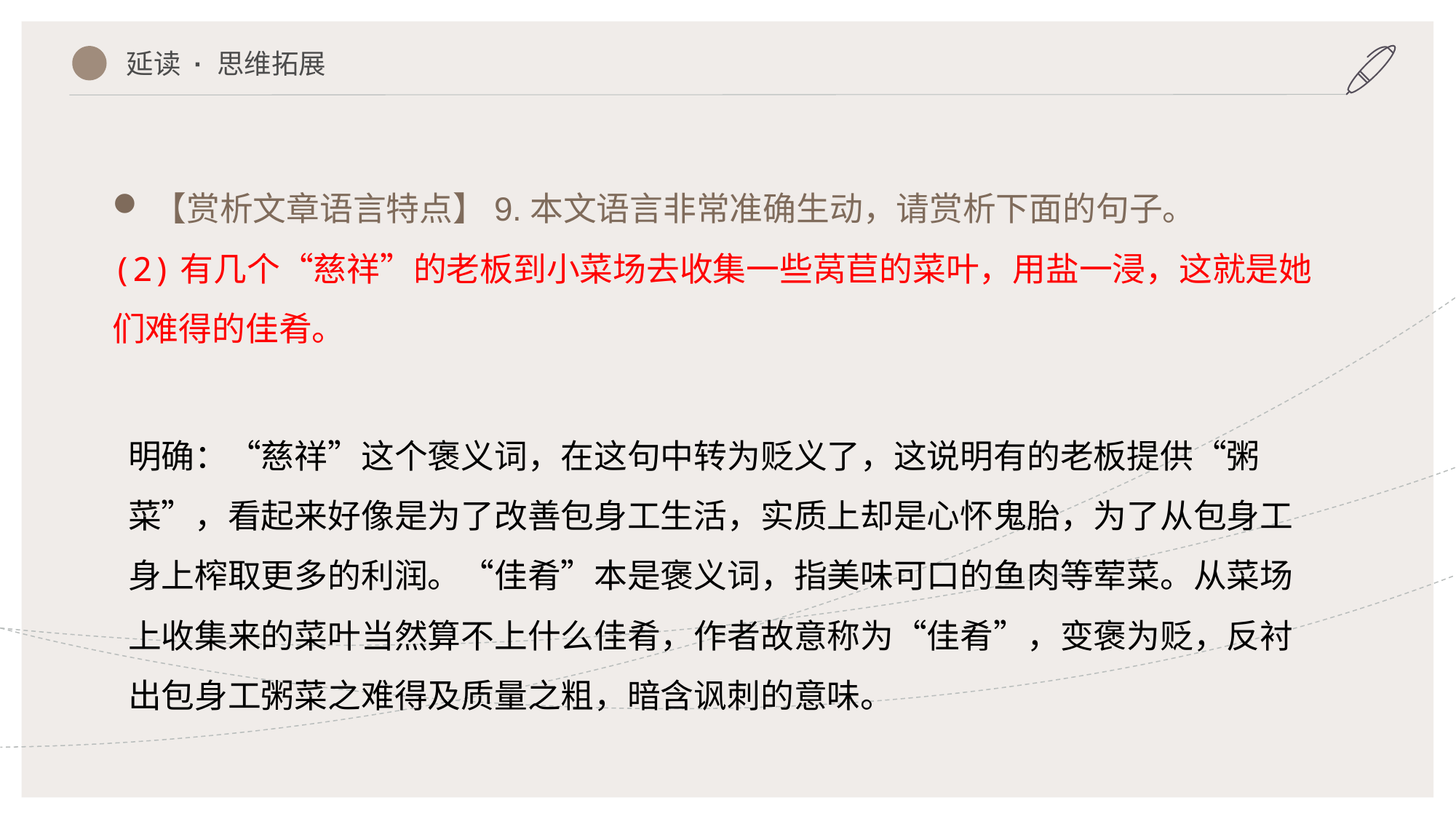

延读 · 思维拓展

【赏析文章语言特点】9.本文语言非常准确生动，请赏析下面的句子。
(2)有几个“慈祥”的老板到小菜场去收集一些莴苣的菜叶，用盐一浸，这就是她们难得的佳肴。

明确：“慈祥”这个褒义词，在这句中转为贬义了，这说明有的老板提供“粥菜”，看起来好像是为了改善包身工生活，实质上却是心怀鬼胎，为了从包身工身上榨取更多的利润。“佳肴”本是褒义词，指美味可口的鱼肉等荤菜。从菜场上收集来的菜叶当然算不上什么佳肴，作者故意称为“佳肴”，变褒为贬，反衬出包身工粥菜之难得及质量之粗，暗含讽刺的意味。